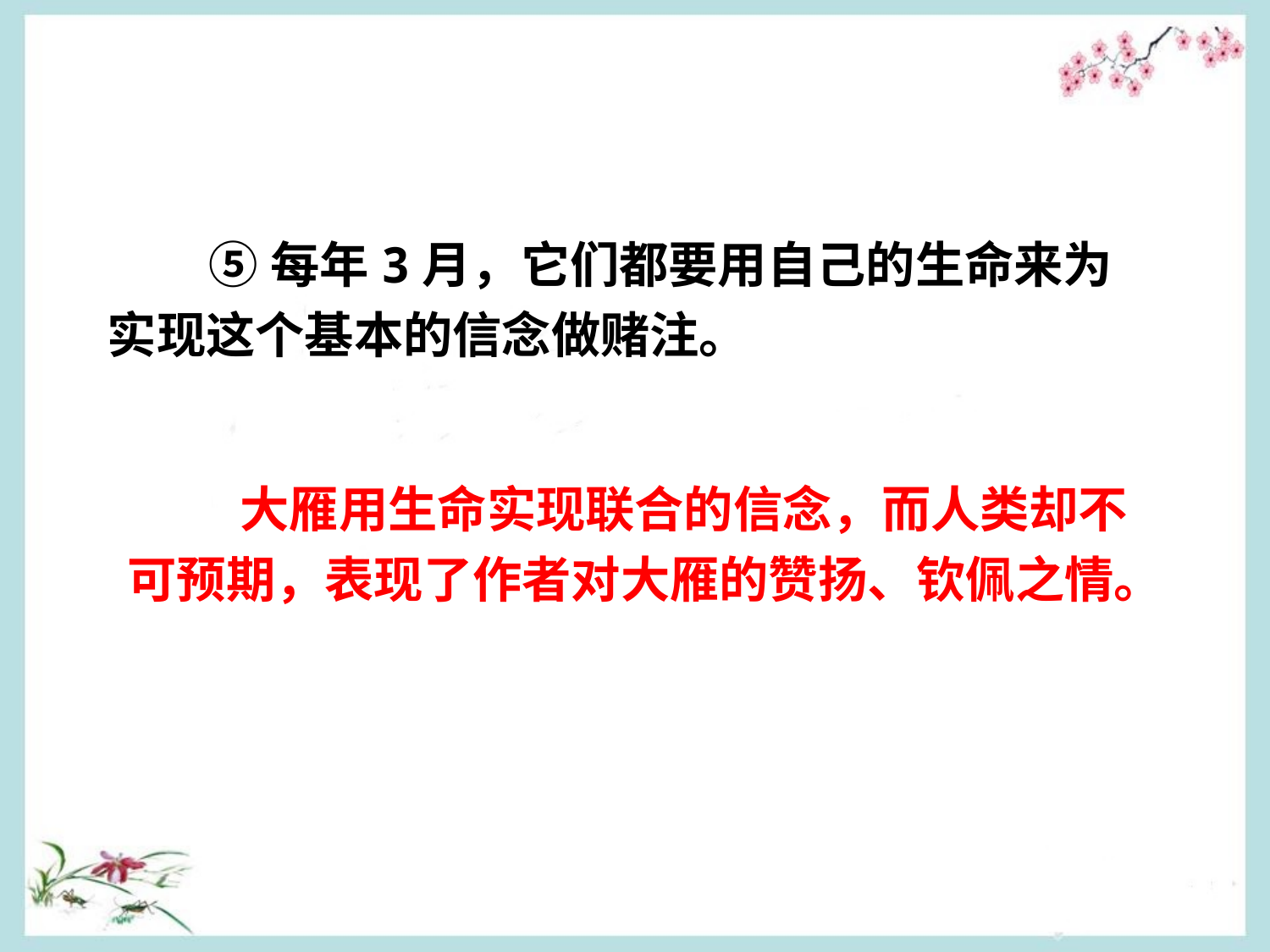

⑤每年3月，它们都要用自己的生命来为实现这个基本的信念做赌注。
         大雁用生命实现联合的信念，而人类却不可预期，表现了作者对大雁的赞扬、钦佩之情。